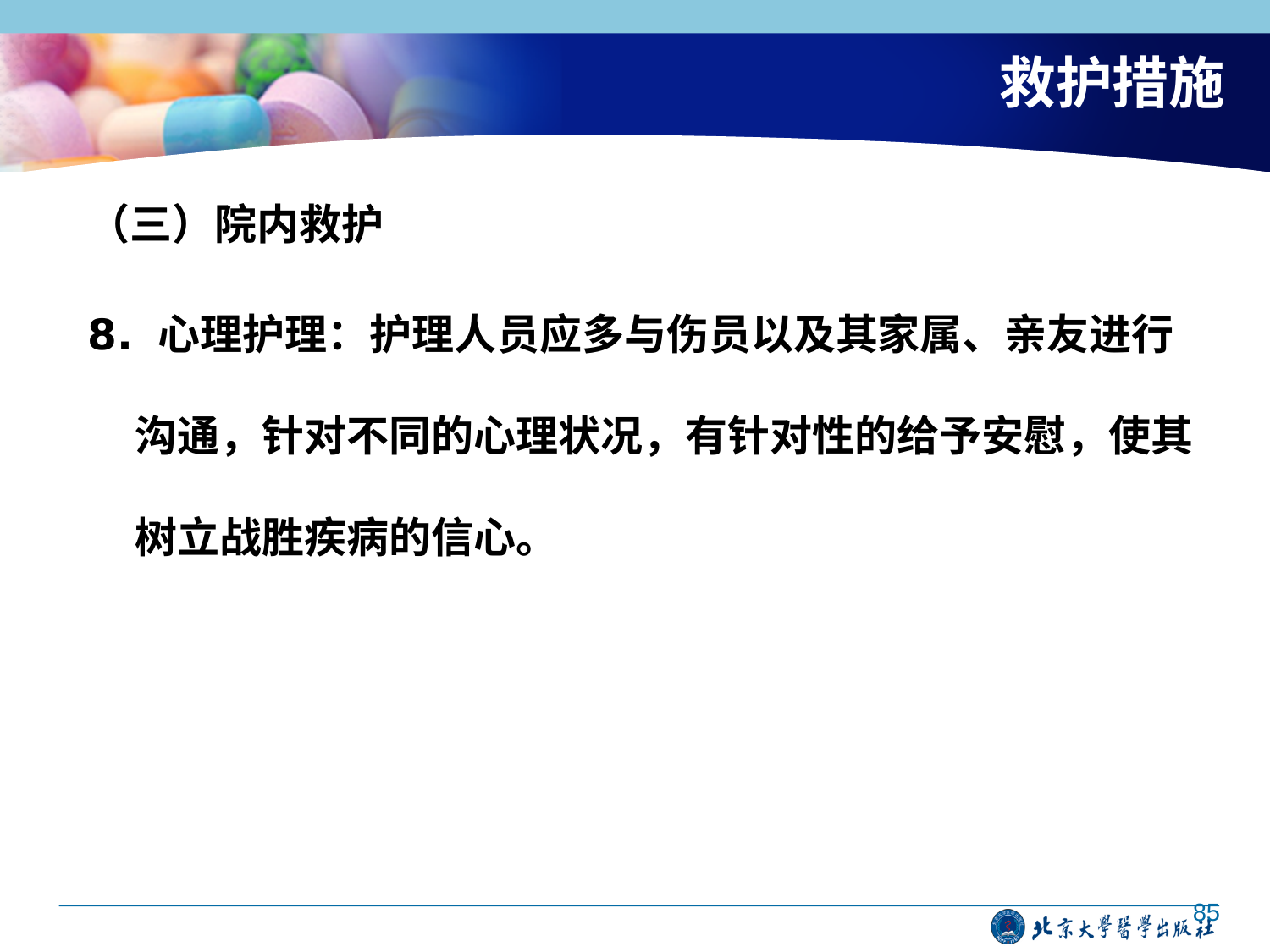

# 救护措施
（三）院内救护
8. 心理护理：护理人员应多与伤员以及其家属、亲友进行沟通，针对不同的心理状况，有针对性的给予安慰，使其树立战胜疾病的信心。

85